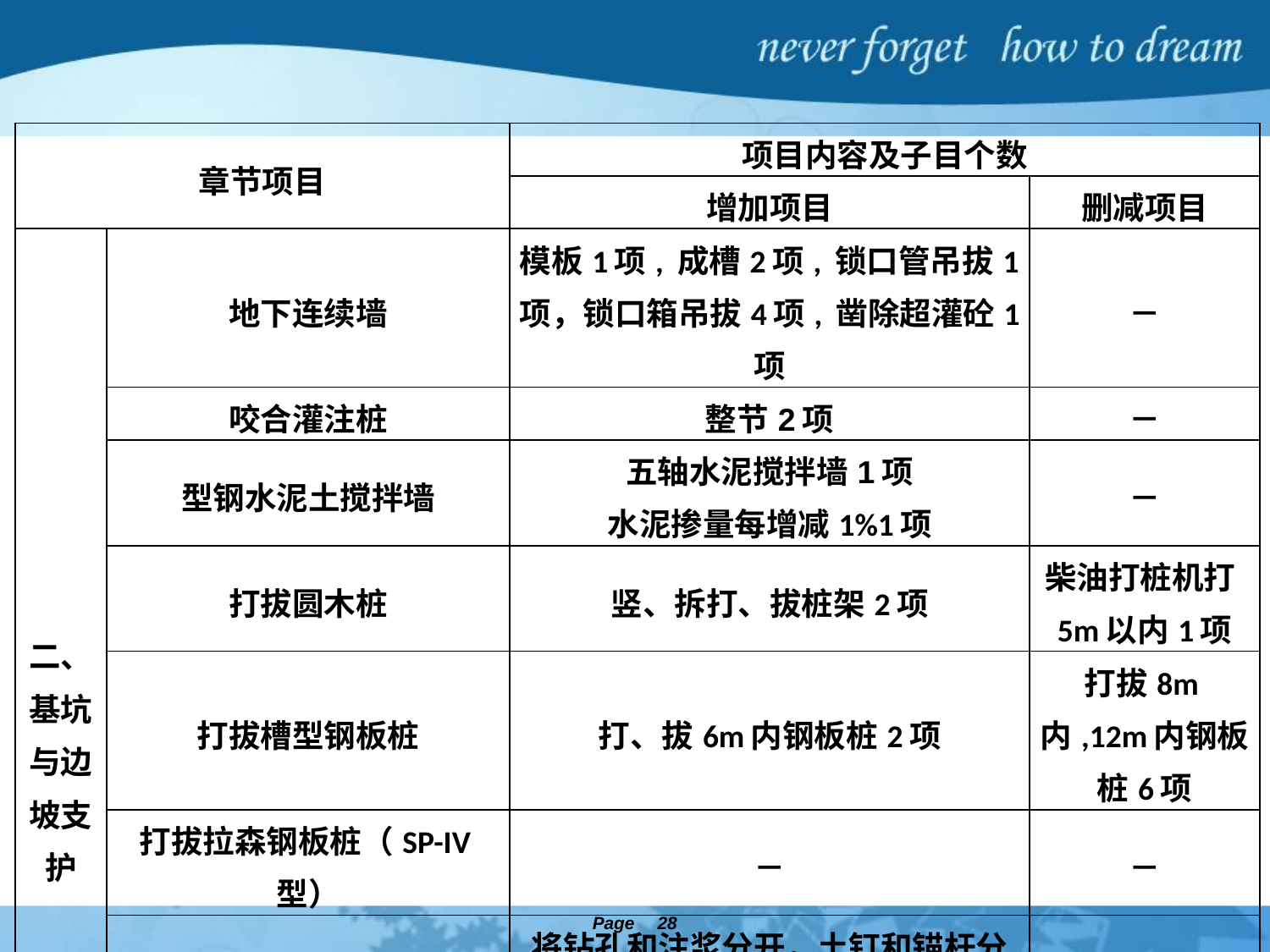

| 章节项目 |  | 项目内容及子目个数 |  |
| --- | --- | --- | --- |
|  |  | 增加项目 | 删减项目 |
| 二、基坑与边坡支护 | 地下连续墙 | 模板1项, 成槽2项, 锁口管吊拔1项，锁口箱吊拔4项, 凿除超灌砼1项 | － |
|  | 咬合灌注桩 | 整节2项 | － |
|  | 型钢水泥土搅拌墙 | 五轴水泥搅拌墙1项 水泥掺量每增减1%1项 | － |
|  | 打拔圆木桩 | 竖、拆打、拔桩架2项 | 柴油打桩机打5m以内1项 |
|  | 打拔槽型钢板桩 | 打、拔6m内钢板桩2项 | 打拔8m内,12m内钢板桩6项 |
|  | 打拔拉森钢板桩（SP-IV型） | － | － |
|  | 锚杆（土钉）支护 | 将钻孔和注浆分开，土钉和锚杆分开8项 | － |
|  | 抗浮锚杆钻孔、灌浆 | 整节1项 | － |
|  | 喷射混凝土护坡 | 整节3项 | － |
|  | 挡土板 | 整节8项 | － |
|  | 钢支撑 | 整节4项 | － |
|  | 大型钢支撑安装拆除 | － | 整节4项 |